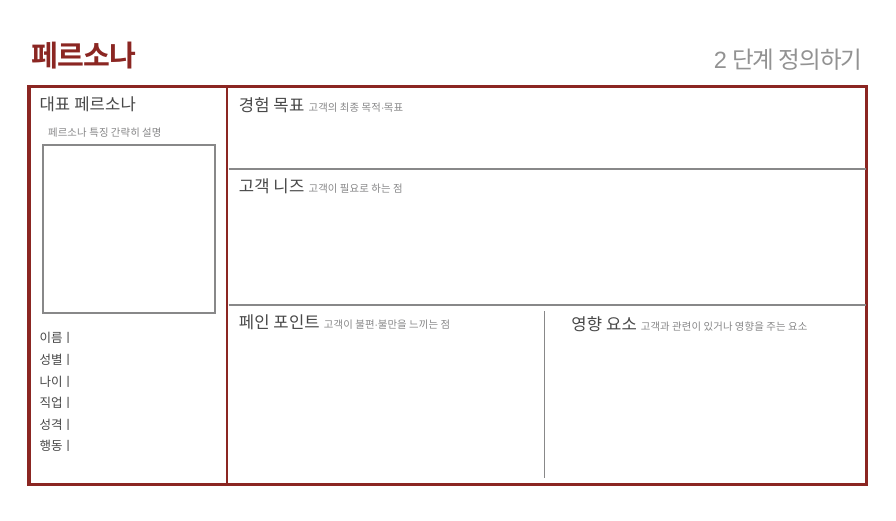

페르소나
2단계 정의하기
| 대표 페르소나 이름ㅣ 성별ㅣ 나이ㅣ 직업ㅣ 성격ㅣ 행동ㅣ |
| --- |

| 경험 목표 고객의 최종 목적∙목표 |
| --- |
| 고객 니즈 고객이 필요로 하는 점 |
| 페인 포인트 고객이 불편∙불만을 느끼는 점 |
페르소나 특징 간략히 설명

영향 요소 고객과 관련이 있거나 영향을 주는 요소
| 작성일자 |  |  |  |  |  |  |
| --- | --- | --- | --- | --- | --- | --- |
| 장소 |  |  |  |  |  |  |
| 역할분담 |  |  |  |  |  |  |
| 대상자 |  |  |  |  |  |  |
| 인터뷰 준비물 |  |  |  |  |  |  |